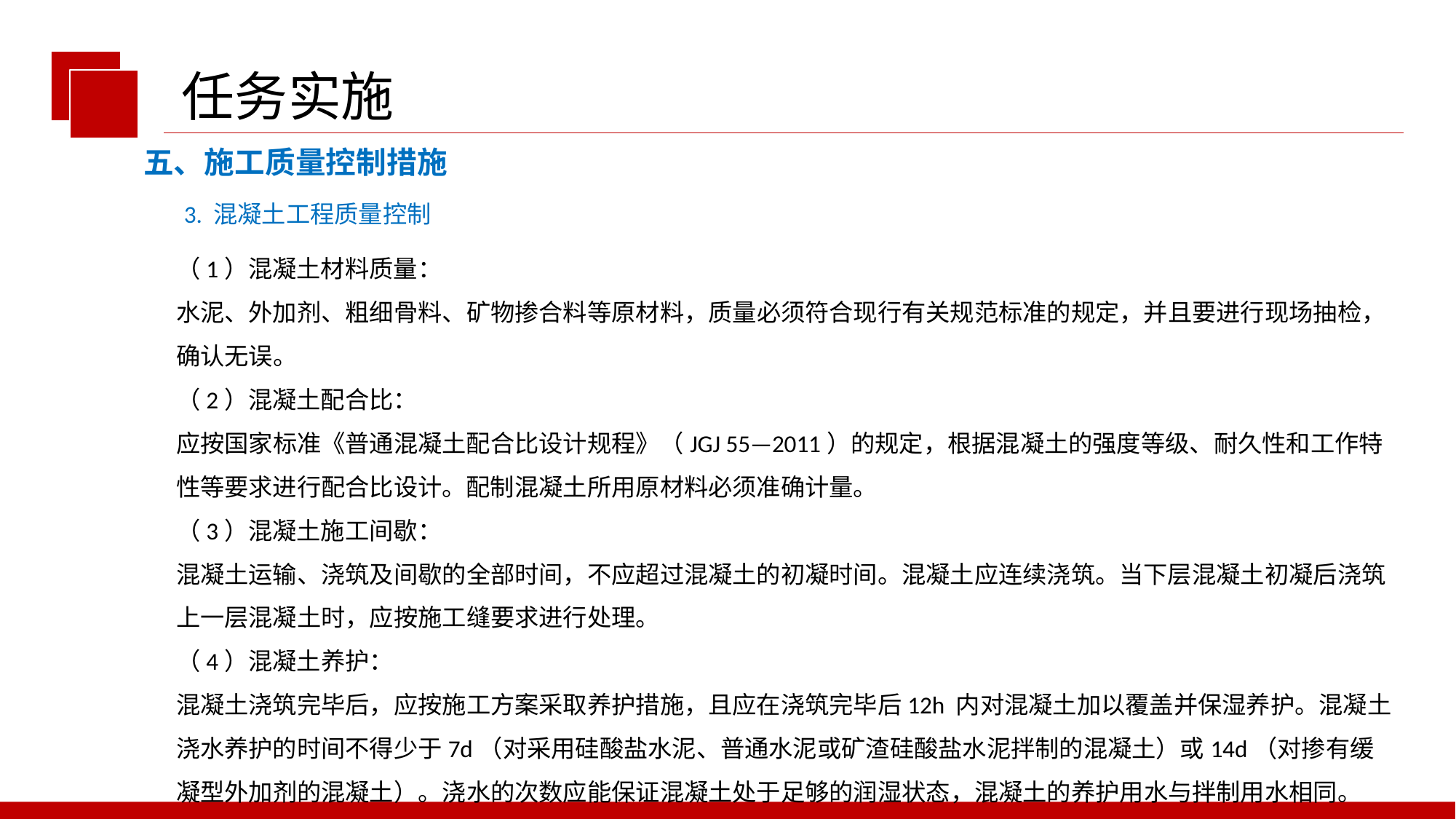

任务实施
五、施工质量控制措施
3. 混凝土工程质量控制
（1）混凝土材料质量：
水泥、外加剂、粗细骨料、矿物掺合料等原材料，质量必须符合现行有关规范标准的规定，并且要进行现场抽检，确认无误。
（2）混凝土配合比：
应按国家标准《普通混凝土配合比设计规程》（JGJ 55—2011）的规定，根据混凝土的强度等级、耐久性和工作特性等要求进行配合比设计。配制混凝土所用原材料必须准确计量。
（3）混凝土施工间歇：
混凝土运输、浇筑及间歇的全部时间，不应超过混凝土的初凝时间。混凝土应连续浇筑。当下层混凝土初凝后浇筑上一层混凝土时，应按施工缝要求进行处理。
（4）混凝土养护：
混凝土浇筑完毕后，应按施工方案采取养护措施，且应在浇筑完毕后12h 内对混凝土加以覆盖并保湿养护。混凝土浇水养护的时间不得少于7d（对采用硅酸盐水泥、普通水泥或矿渣硅酸盐水泥拌制的混凝土）或14d（对掺有缓凝型外加剂的混凝土）。浇水的次数应能保证混凝土处于足够的润湿状态，混凝土的养护用水与拌制用水相同。